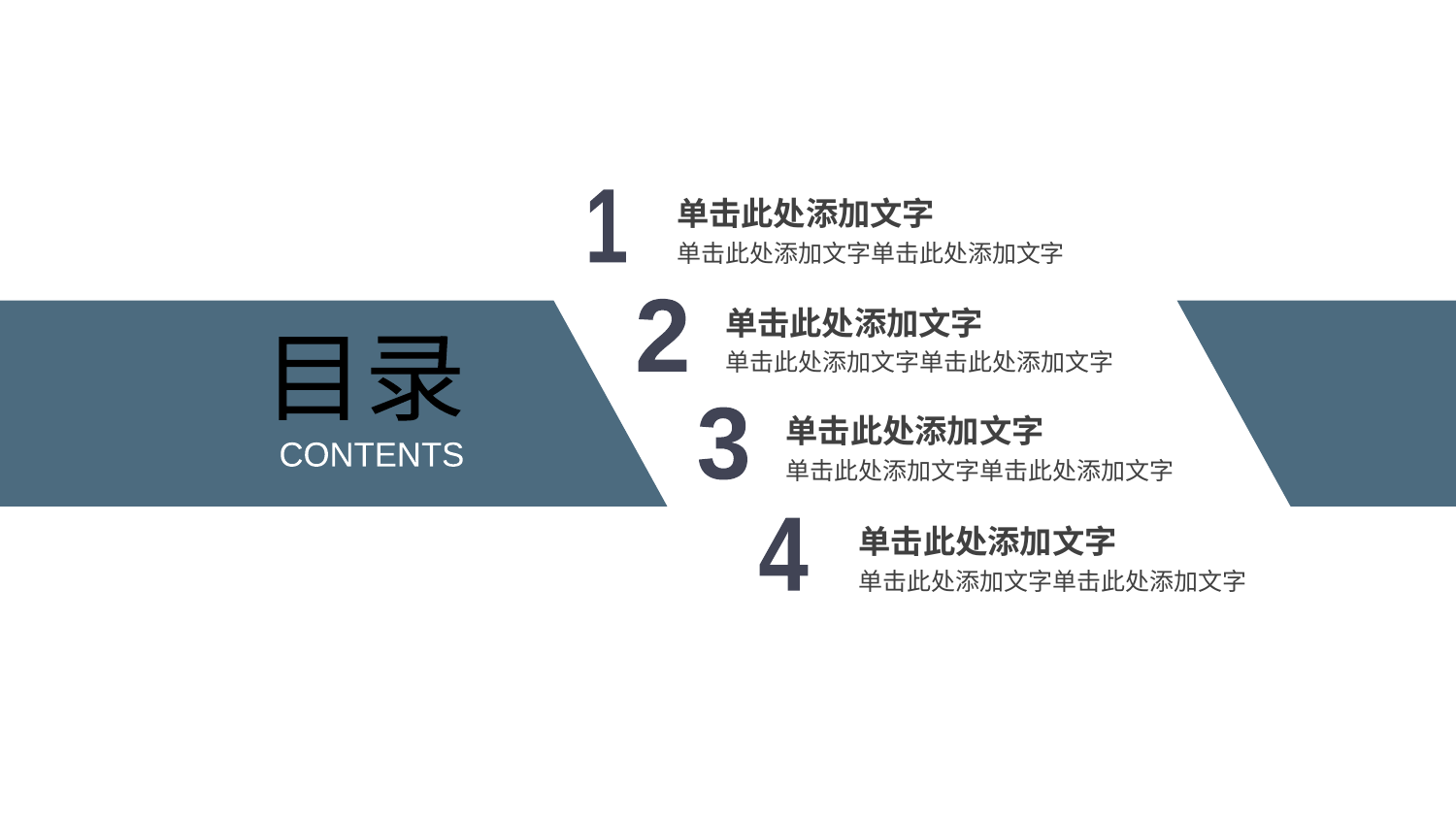

单击此处添加文字
单击此处添加文字单击此处添加文字
1
单击此处添加文字
单击此处添加文字单击此处添加文字
2

目录
单击此处添加文字
单击此处添加文字单击此处添加文字
3
CONTENTS
单击此处添加文字
单击此处添加文字单击此处添加文字
4